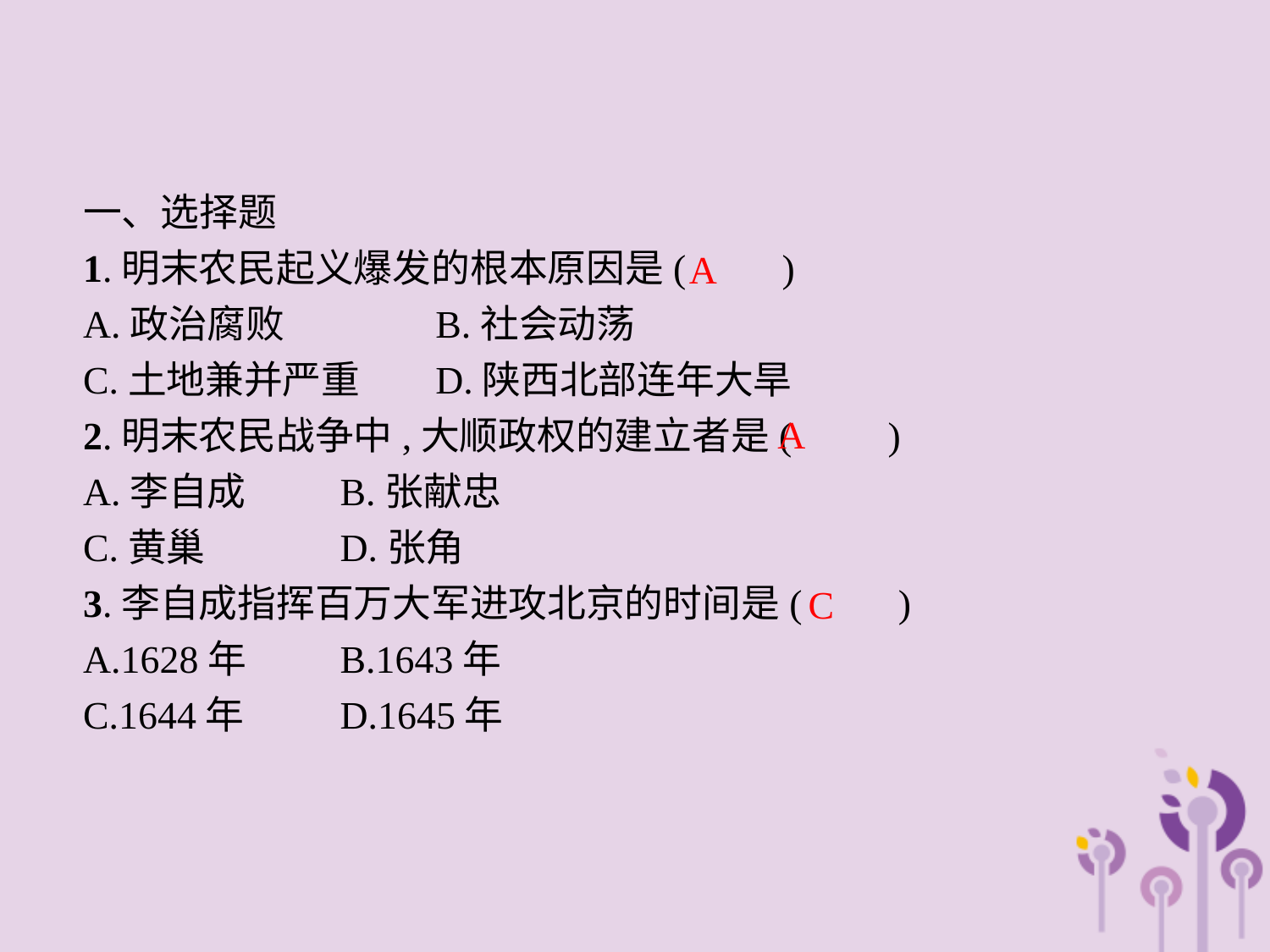

一、选择题
1.明末农民起义爆发的根本原因是(　　)
A.政治腐败		B.社会动荡
C.土地兼并严重	D.陕西北部连年大旱
2.明末农民战争中,大顺政权的建立者是(　　)
A.李自成	B.张献忠
C.黄巢		D.张角
3.李自成指挥百万大军进攻北京的时间是(　　)
A.1628年	B.1643年
C.1644年	D.1645年
A
A
C